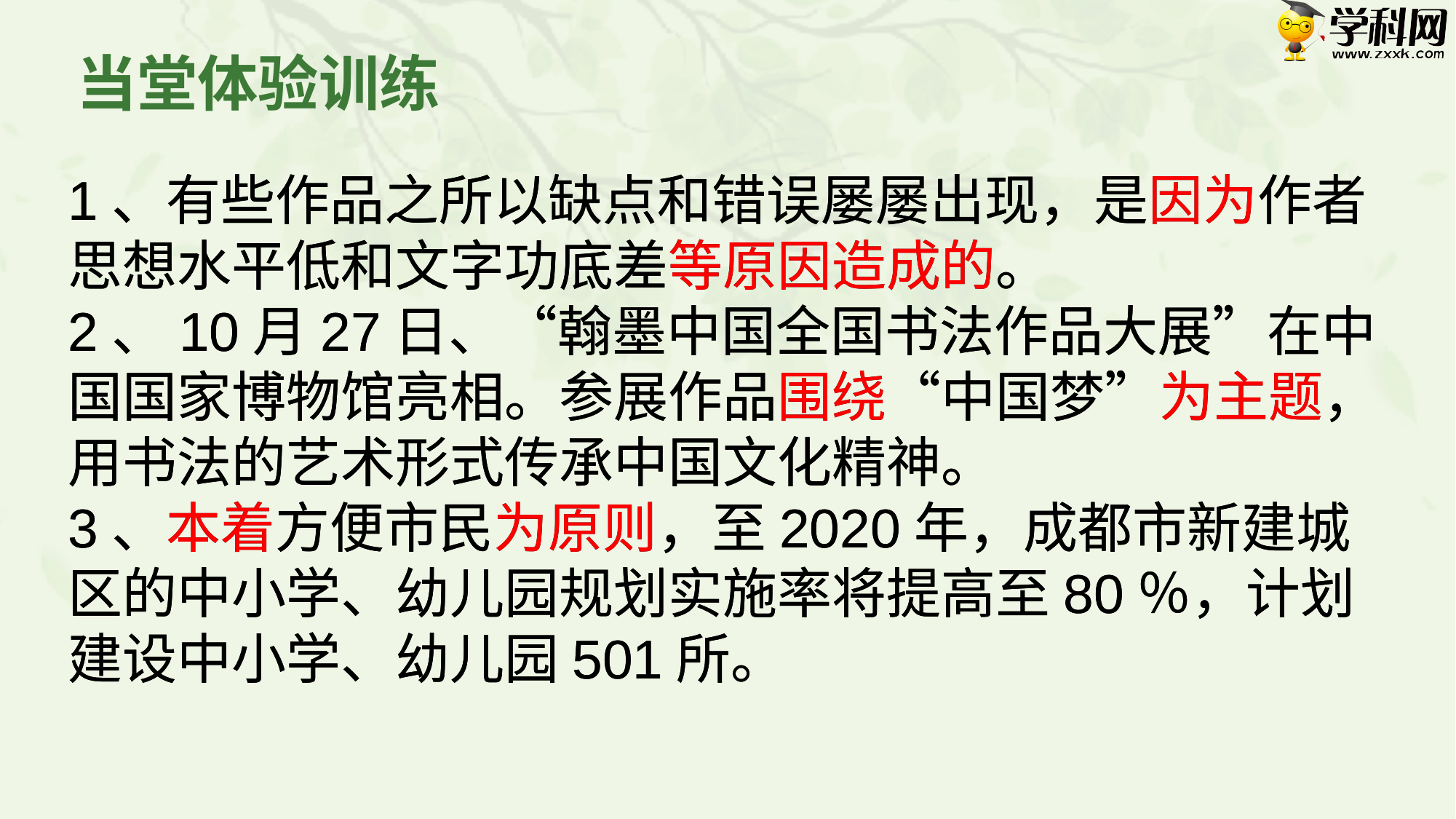

当堂体验训练
1、有些作品之所以缺点和错误屡屡出现，是因为作者思想水平低和文字功底差等原因造成的。
2、10月27日、“翰墨中国全国书法作品大展”在中国国家博物馆亮相。参展作品围绕“中国梦”为主题，用书法的艺术形式传承中国文化精神。
3、本着方便市民为原则，至2020年，成都市新建城区的中小学、幼儿园规划实施率将提高至80％，计划建设中小学、幼儿园501所。

1、有些作品之所以缺点和错误屡屡出现，是因为作者思想水平低和文字功底差等原因造成的。
2、10月27日、“翰墨中国全国书法作品大展”在中国国家博物馆亮相。参展作品围绕“中国梦”为主题，用书法的艺术形式传承中国文化精神。
3、本着方便市民为原则，至2020年，成都市新建城区的中小学、幼儿园规划实施率将提高至80％，计划建设中小学、幼儿园501所。